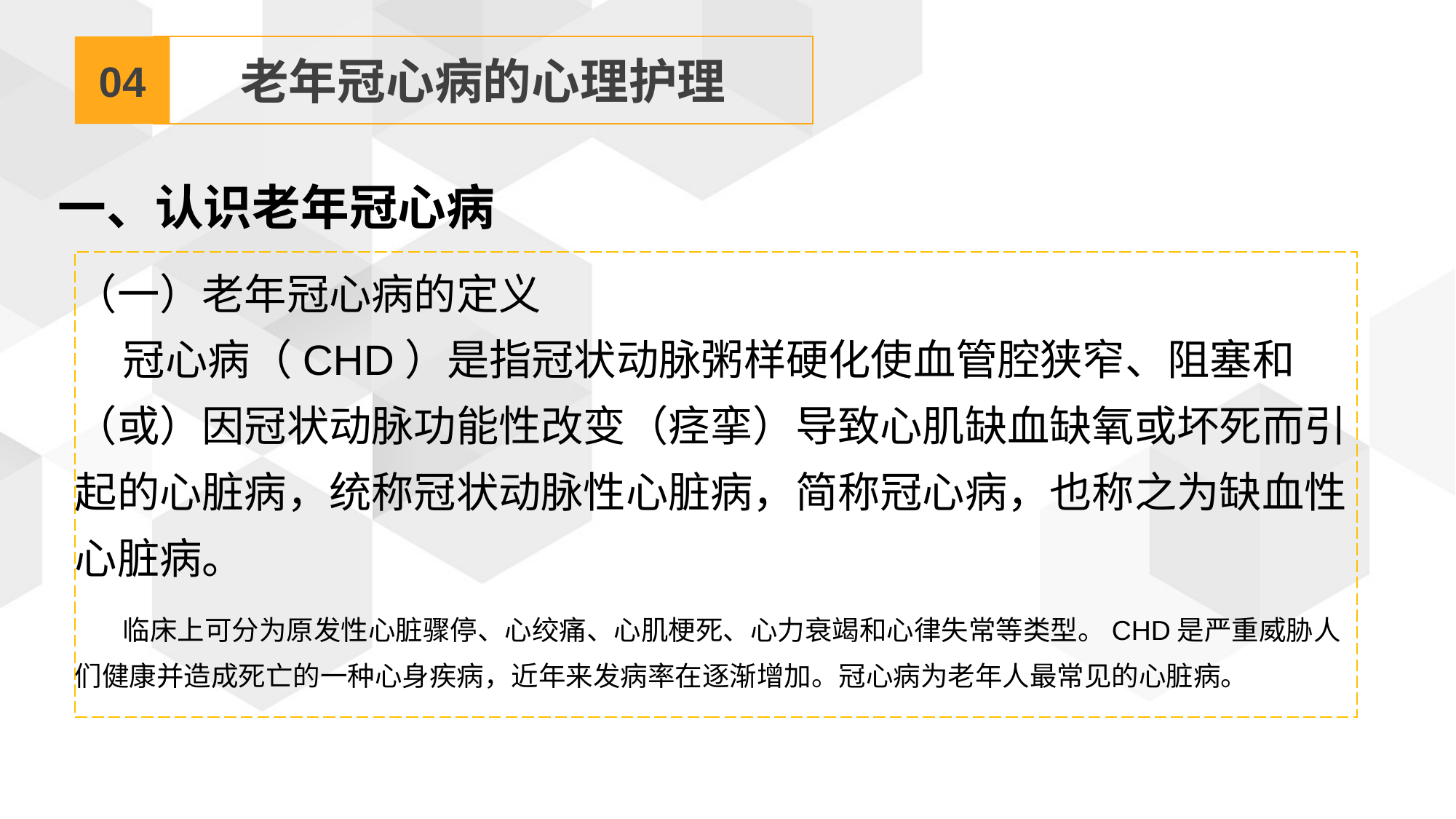

04
老年冠心病的心理护理
一、认识老年冠心病
（一）老年冠心病的定义
    冠心病（CHD）是指冠状动脉粥样硬化使血管腔狭窄、阻塞和（或）因冠状动脉功能性改变（痉挛）导致心肌缺血缺氧或坏死而引起的心脏病，统称冠状动脉性心脏病，简称冠心病，也称之为缺血性心脏病。
    临床上可分为原发性心脏骤停、心绞痛、心肌梗死、心力衰竭和心律失常等类型。CHD是严重威胁人们健康并造成死亡的一种心身疾病，近年来发病率在逐渐增加。冠心病为老年人最常见的心脏病。